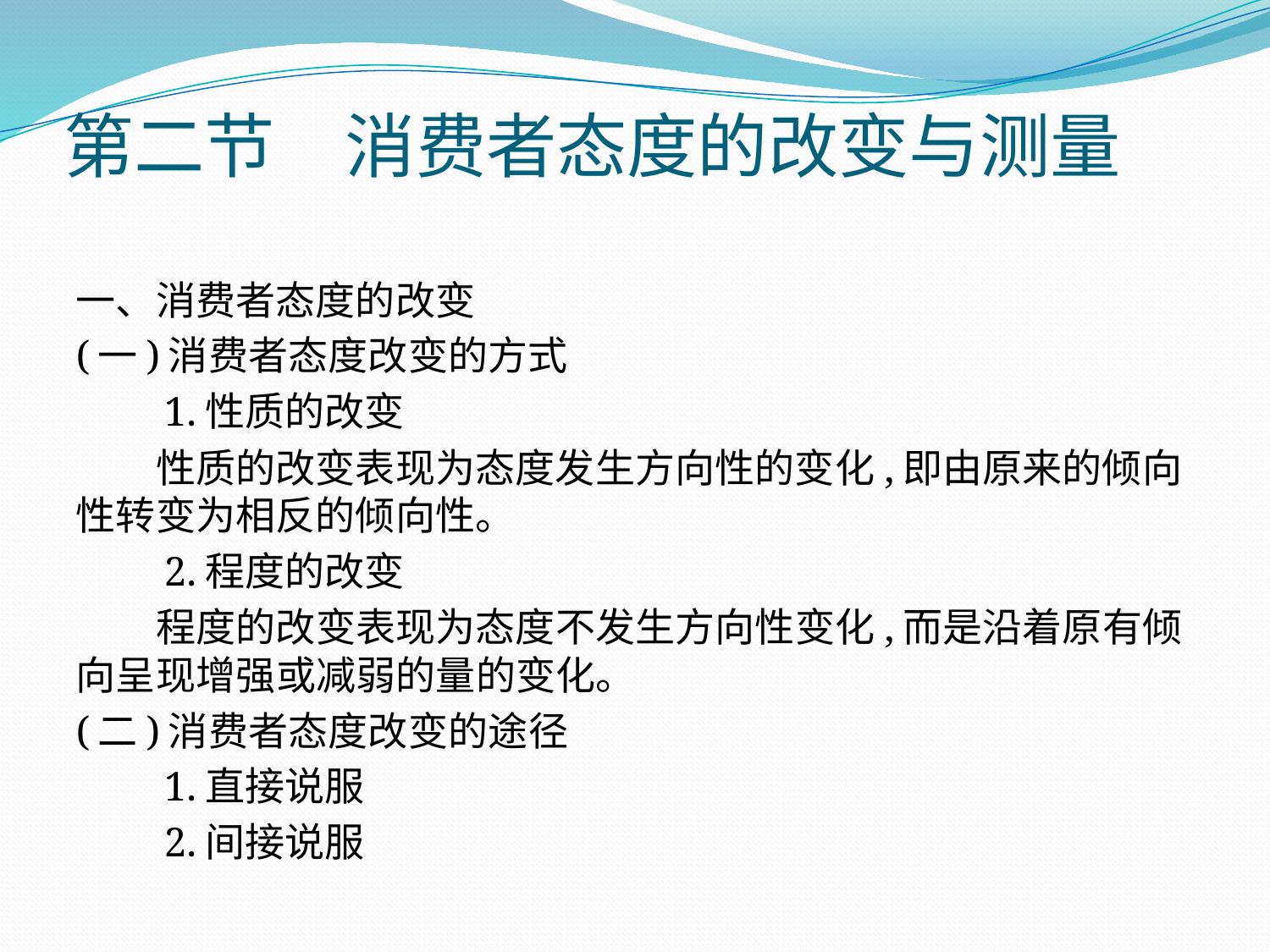

# 第二节　消费者态度的改变与测量
一、消费者态度的改变
(一)消费者态度改变的方式
　　1.性质的改变
　　性质的改变表现为态度发生方向性的变化,即由原来的倾向性转变为相反的倾向性。
　　2.程度的改变
　　程度的改变表现为态度不发生方向性变化,而是沿着原有倾向呈现增强或减弱的量的变化。
(二)消费者态度改变的途径
　　1.直接说服
　　2.间接说服